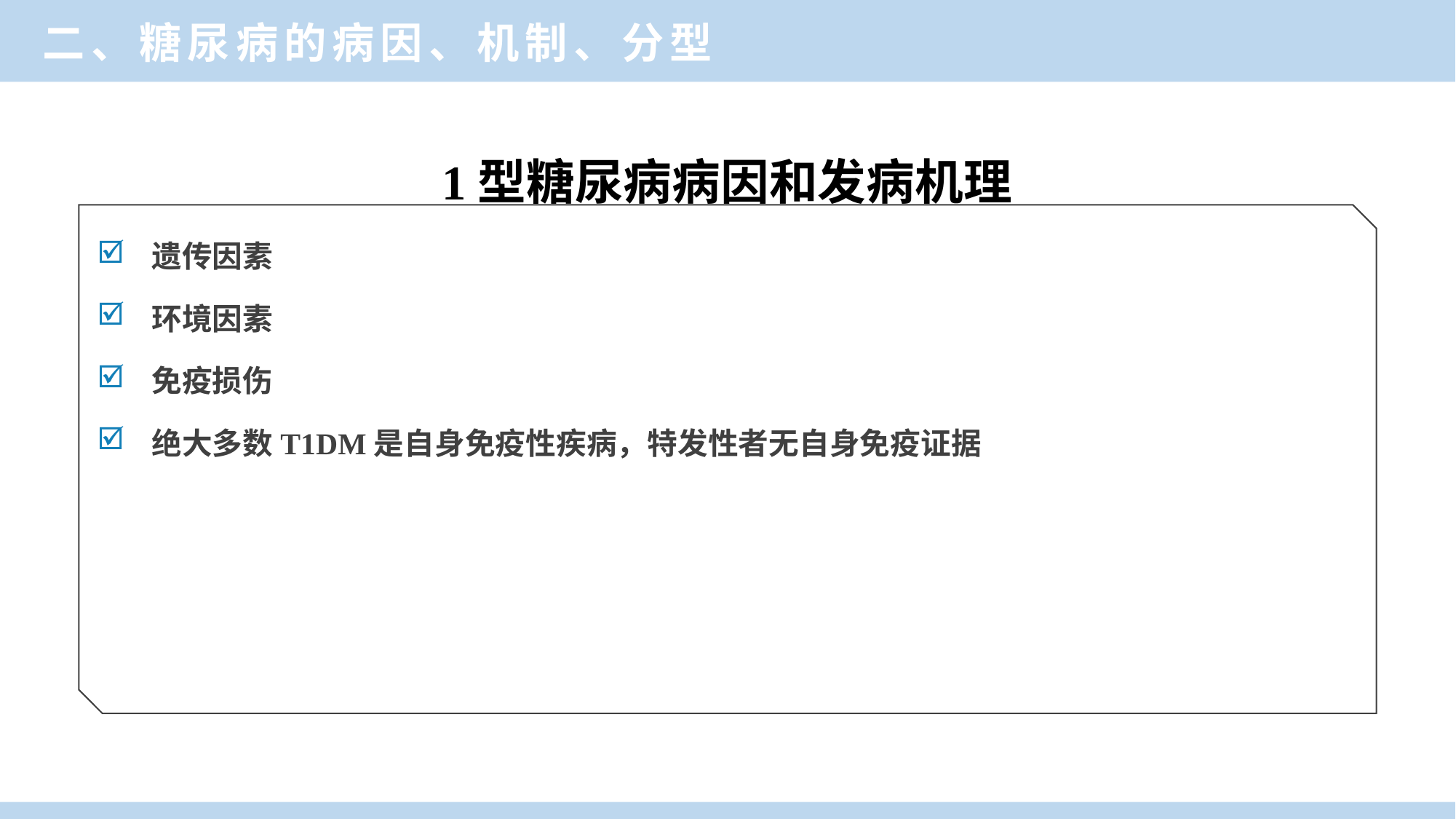

二、糖尿病的病因、机制、分型
1型糖尿病病因和发病机理

遗传因素
环境因素
免疫损伤
绝大多数T1DM是自身免疫性疾病，特发性者无自身免疫证据